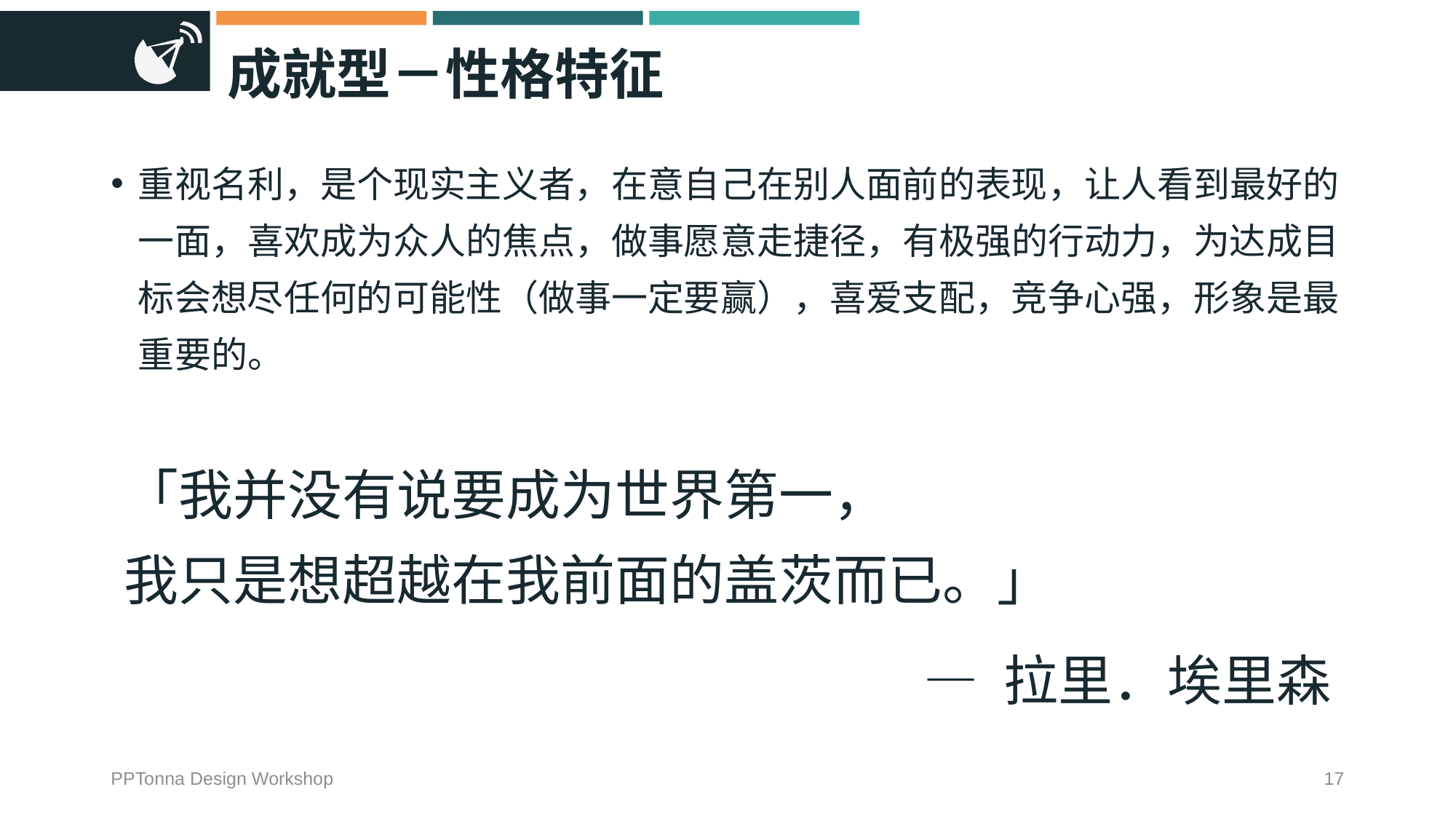

# 成就型－性格特征
重视名利，是个现实主义者，在意自己在别人面前的表现，让人看到最好的一面，喜欢成为众人的焦点，做事愿意走捷径，有极强的行动力，为达成目标会想尽任何的可能性（做事一定要赢），喜爱支配，竞争心强，形象是最重要的。

「我并没有说要成为世界第一，
我只是想超越在我前面的盖茨而已。」
— 拉里．埃里森
PPTonna Design Workshop
17